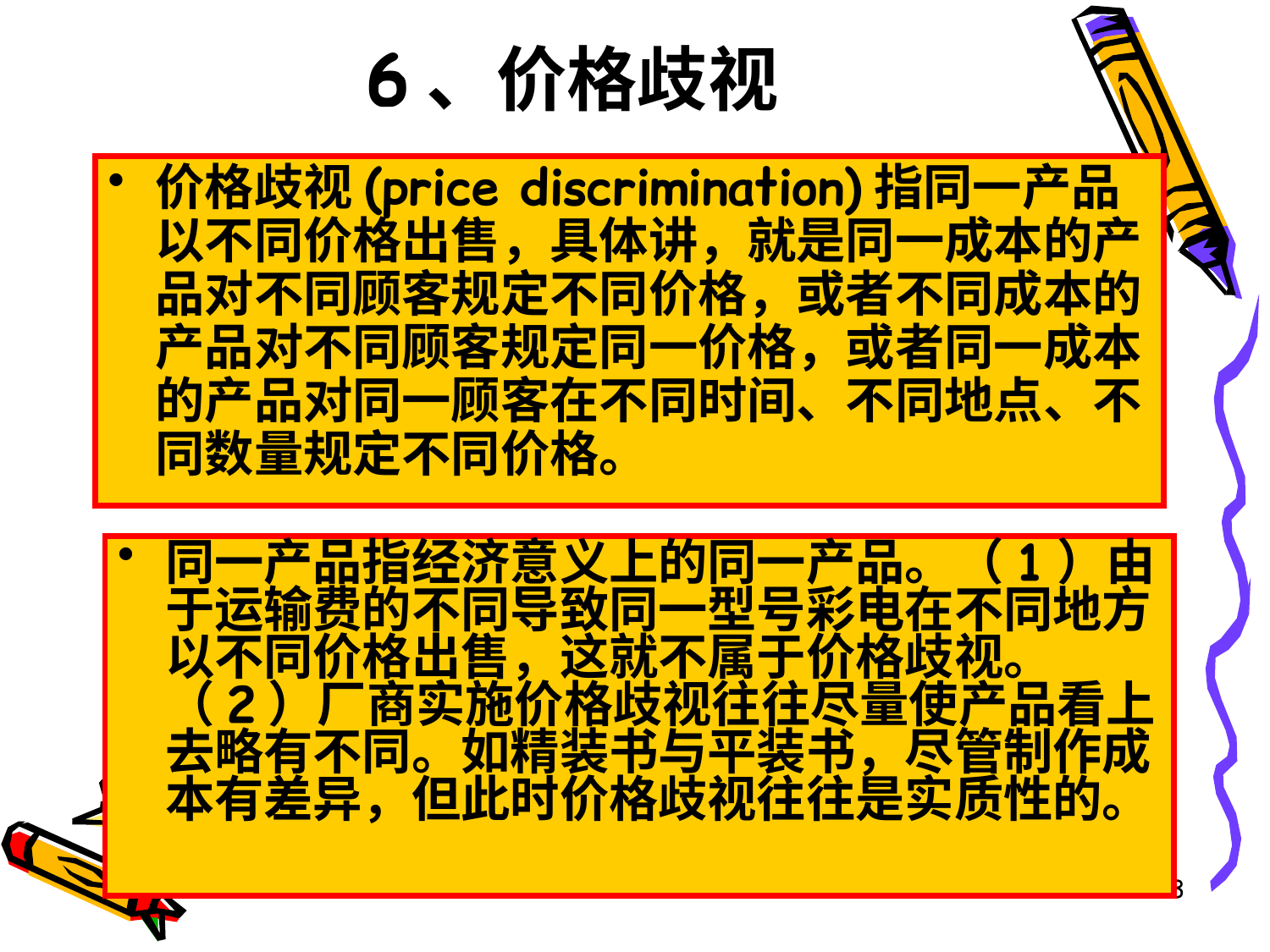

# 6、价格歧视
价格歧视(price discrimination)指同一产品以不同价格出售，具体讲，就是同一成本的产品对不同顾客规定不同价格，或者不同成本的产品对不同顾客规定同一价格，或者同一成本的产品对同一顾客在不同时间、不同地点、不同数量规定不同价格。
同一产品指经济意义上的同一产品。（1）由于运输费的不同导致同一型号彩电在不同地方以不同价格出售，这就不属于价格歧视。（2）厂商实施价格歧视往往尽量使产品看上去略有不同。如精装书与平装书，尽管制作成本有差异，但此时价格歧视往往是实质性的。
23